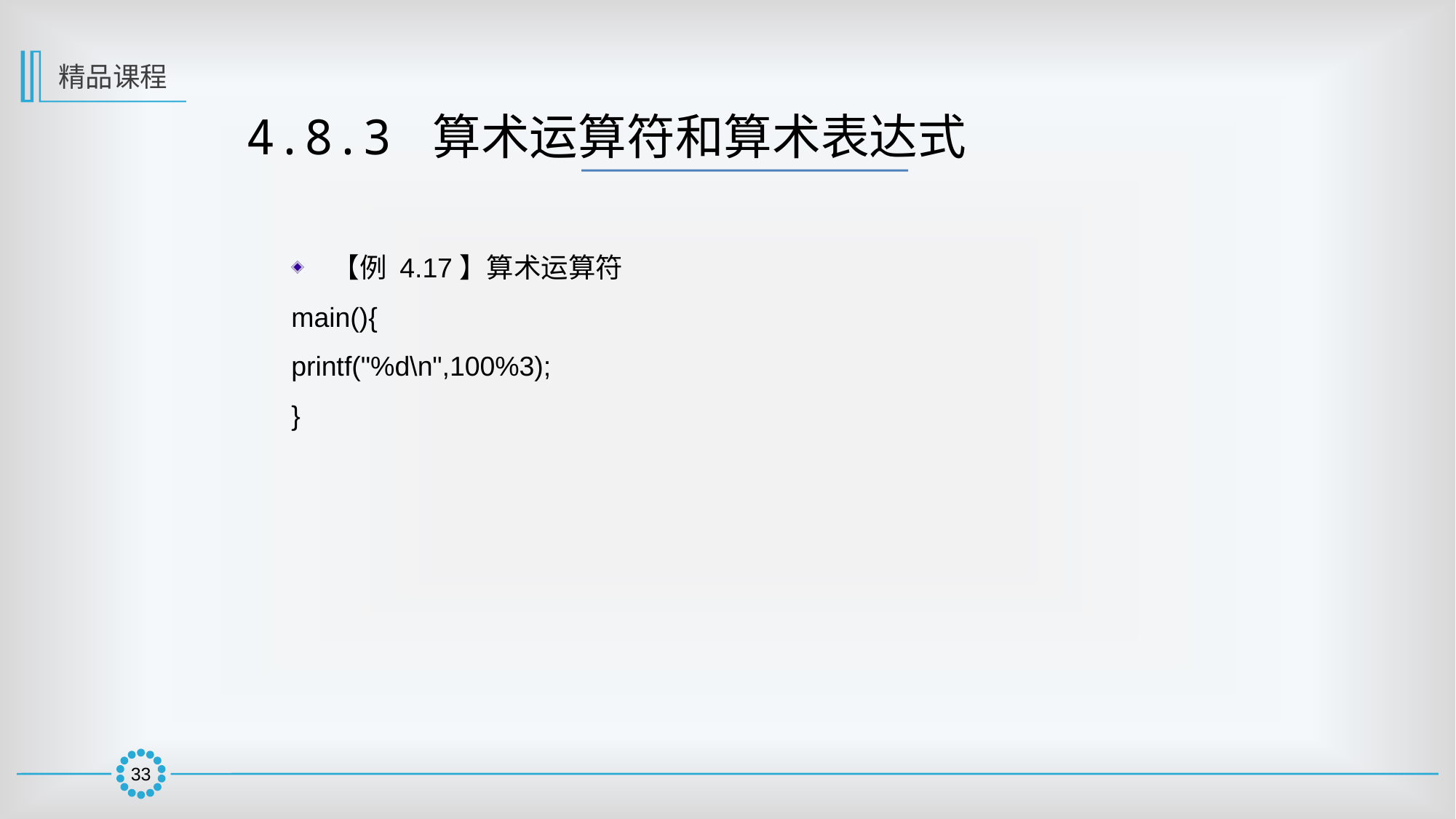

精品课程
4.8.3 算术运算符和算术表达式

【例 4.17】算术运算符
main(){
printf("%d\n",100%3);
}

33